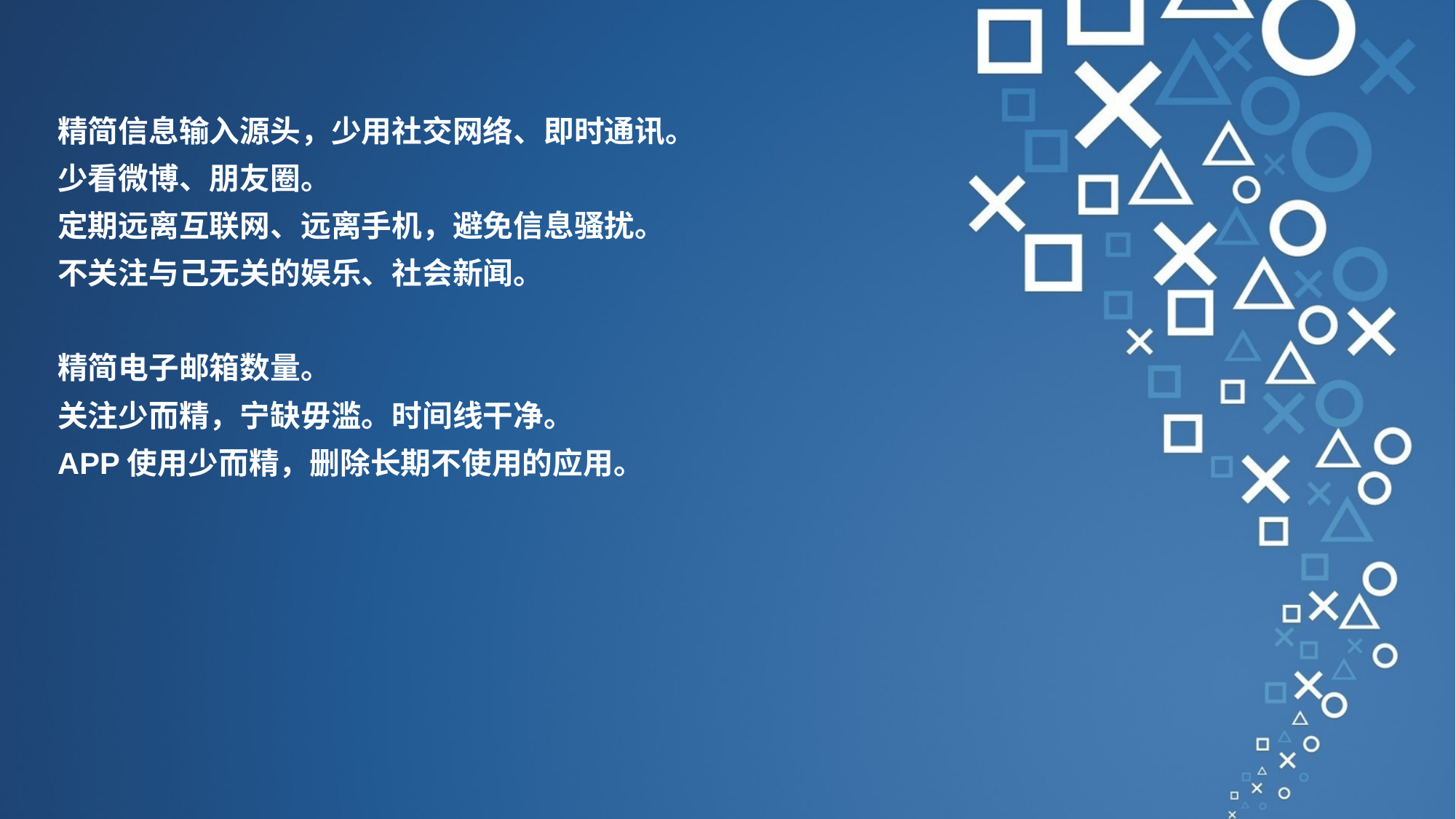

精简信息输入源头，少用社交网络、即时通讯。
少看微博、朋友圈。
定期远离互联网、远离手机，避免信息骚扰。
不关注与己无关的娱乐、社会新闻。

精简电子邮箱数量。
关注少而精，宁缺毋滥。时间线干净。
APP使用少而精，删除长期不使用的应用。